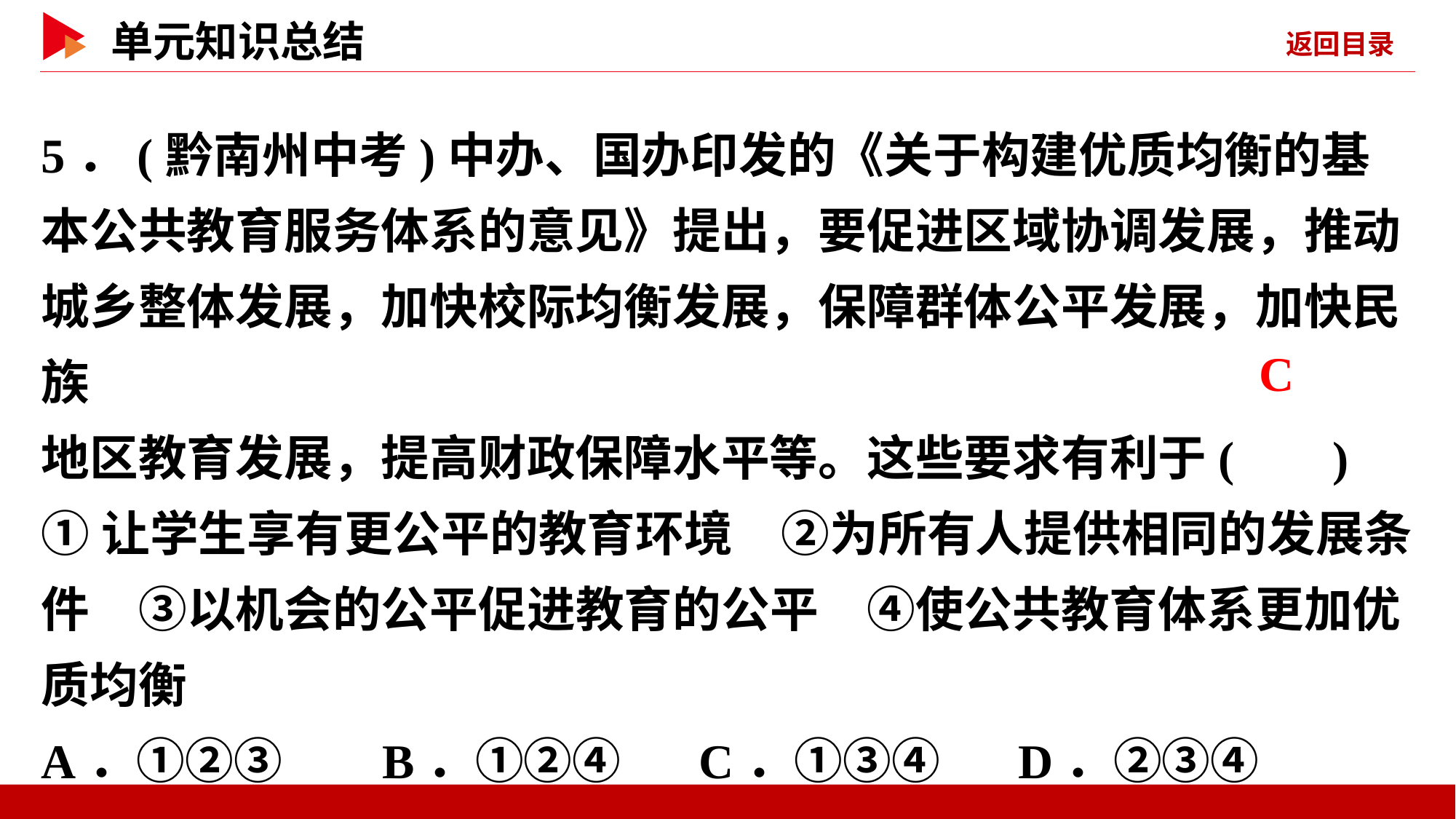

5．(黔南州中考)中办、国办印发的《关于构建优质均衡的基本公共教育服务体系的意见》提出，要促进区域协调发展，推动城乡整体发展，加快校际均衡发展，保障群体公平发展，加快民族
地区教育发展，提高财政保障水平等。这些要求有利于(        )
①让学生享有更公平的教育环境　②为所有人提供相同的发展条件　③以机会的公平促进教育的公平　④使公共教育体系更加优质均衡
A．①②③        B．①②④      C．①③④      D．②③④
   C